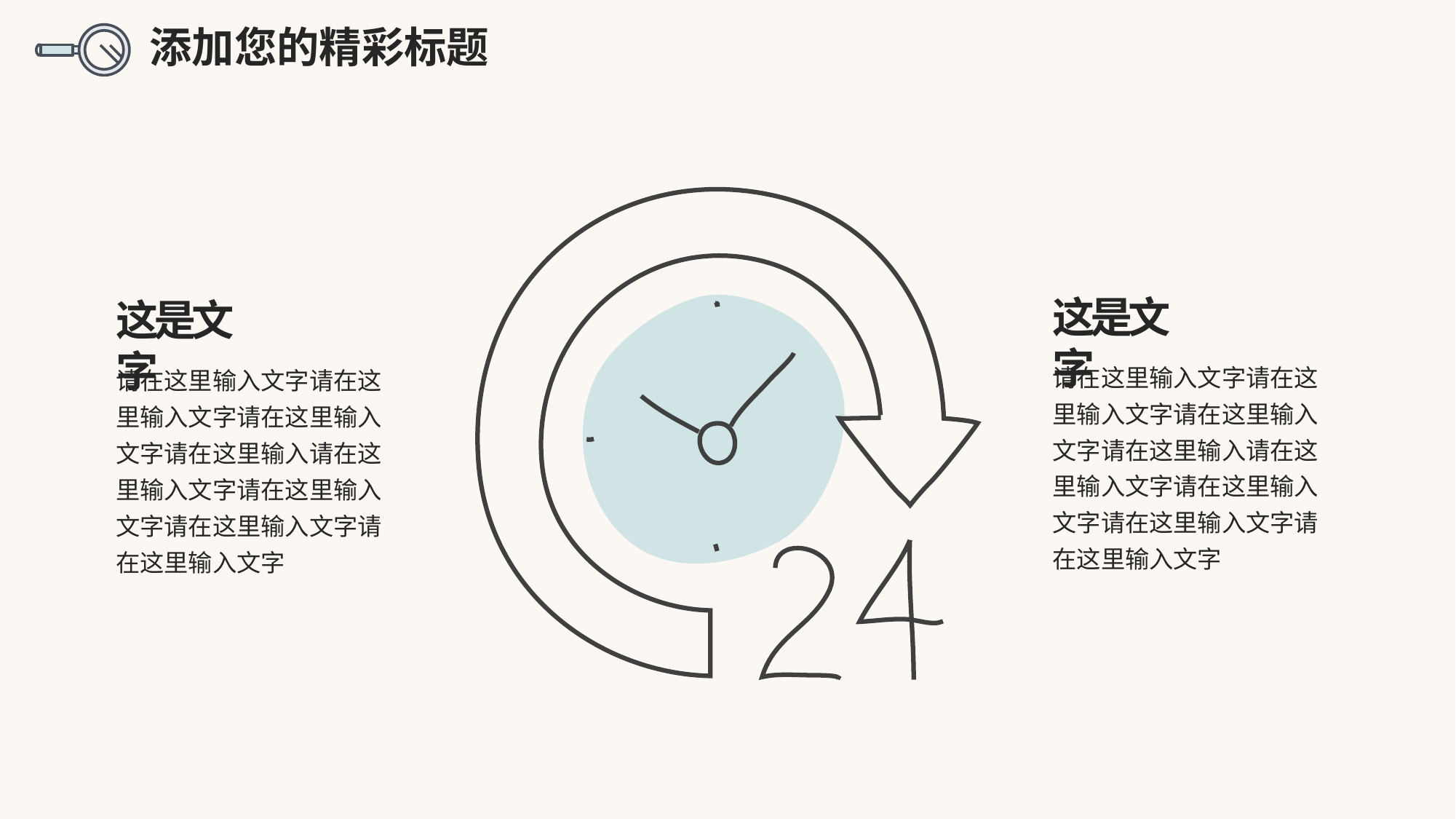

添加您的精彩标题

这是文字
这是文字

请在这里输入文字请在这里输入文字请在这里输入文字请在这里输入请在这里输入文字请在这里输入文字请在这里输入文字请在这里输入文字
请在这里输入文字请在这里输入文字请在这里输入文字请在这里输入请在这里输入文字请在这里输入文字请在这里输入文字请在这里输入文字